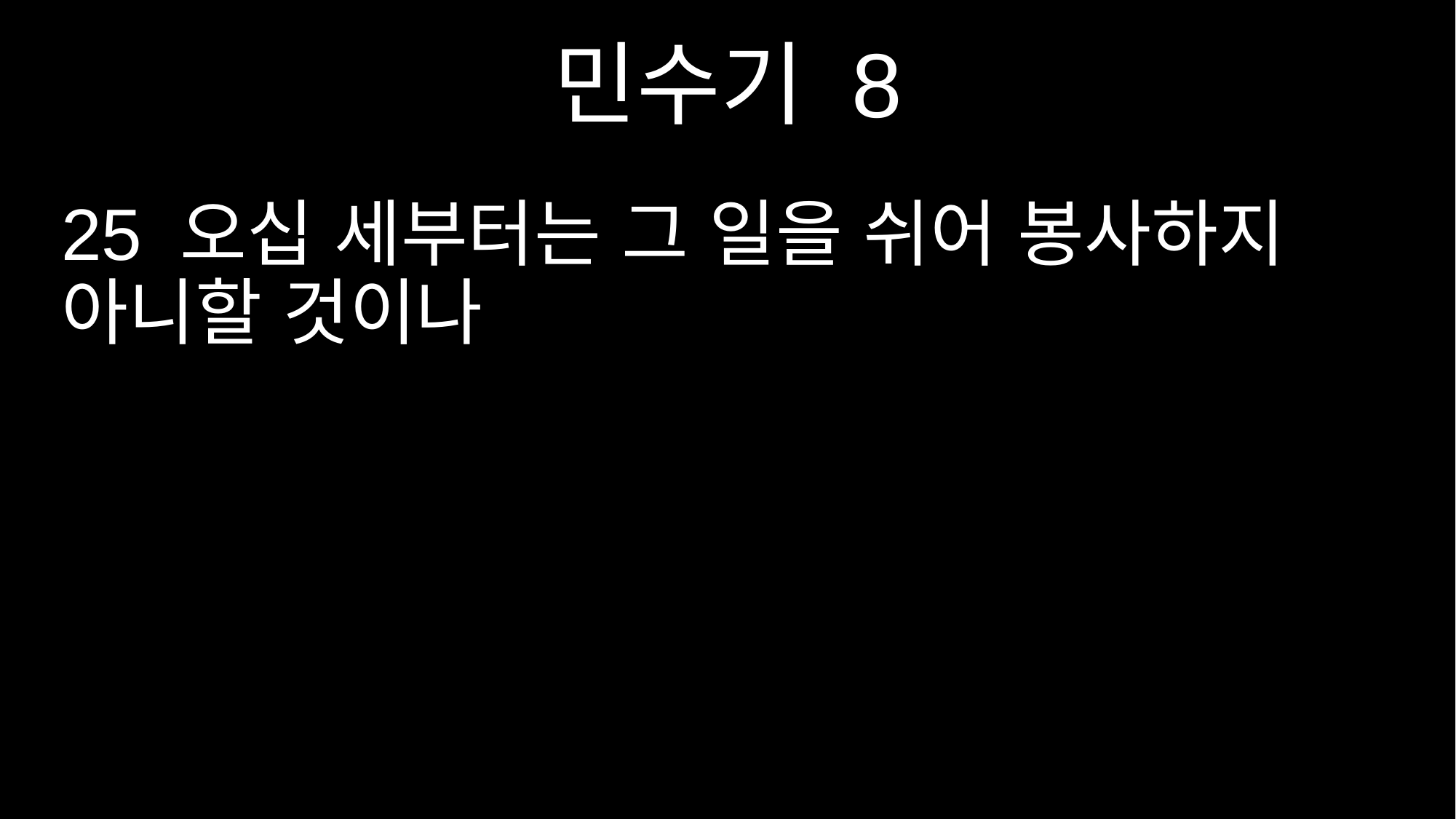

민수기 8
25 오십 세부터는 그 일을 쉬어 봉사하지 아니할 것이나